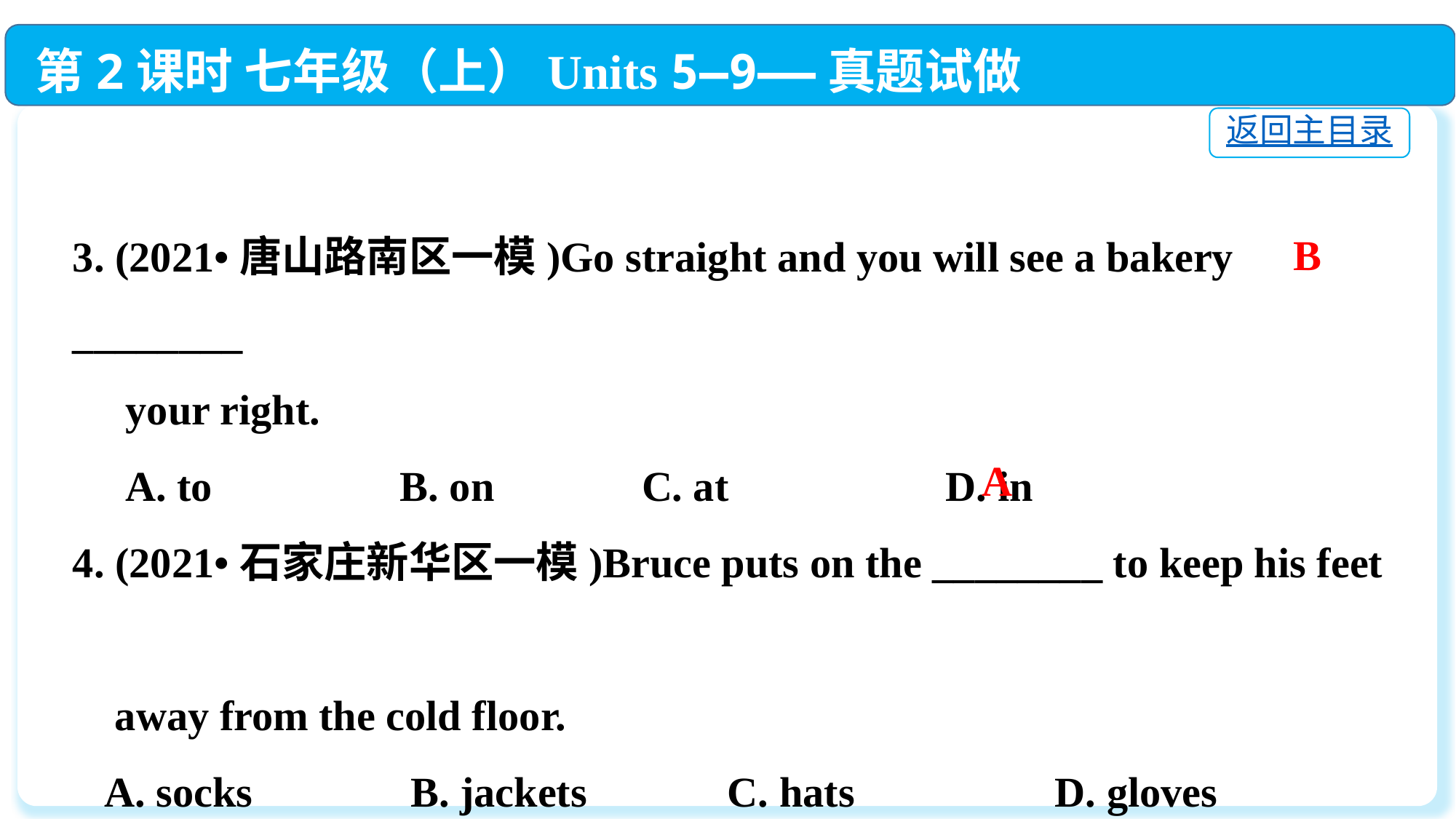

第2课时 七年级（上）Units 5—9——真题试做

返回主目录
3. (2021•唐山路南区一模)Go straight and you will see a bakery ________
     your right.
     A. to　　　	B. on　　　C. at　　　	D. in
4. (2021•石家庄新华区一模)Bruce puts on the ________ to keep his feet
    away from the cold floor.
   A. socks		 B. jackets	   	C. hats		D. gloves

B
A